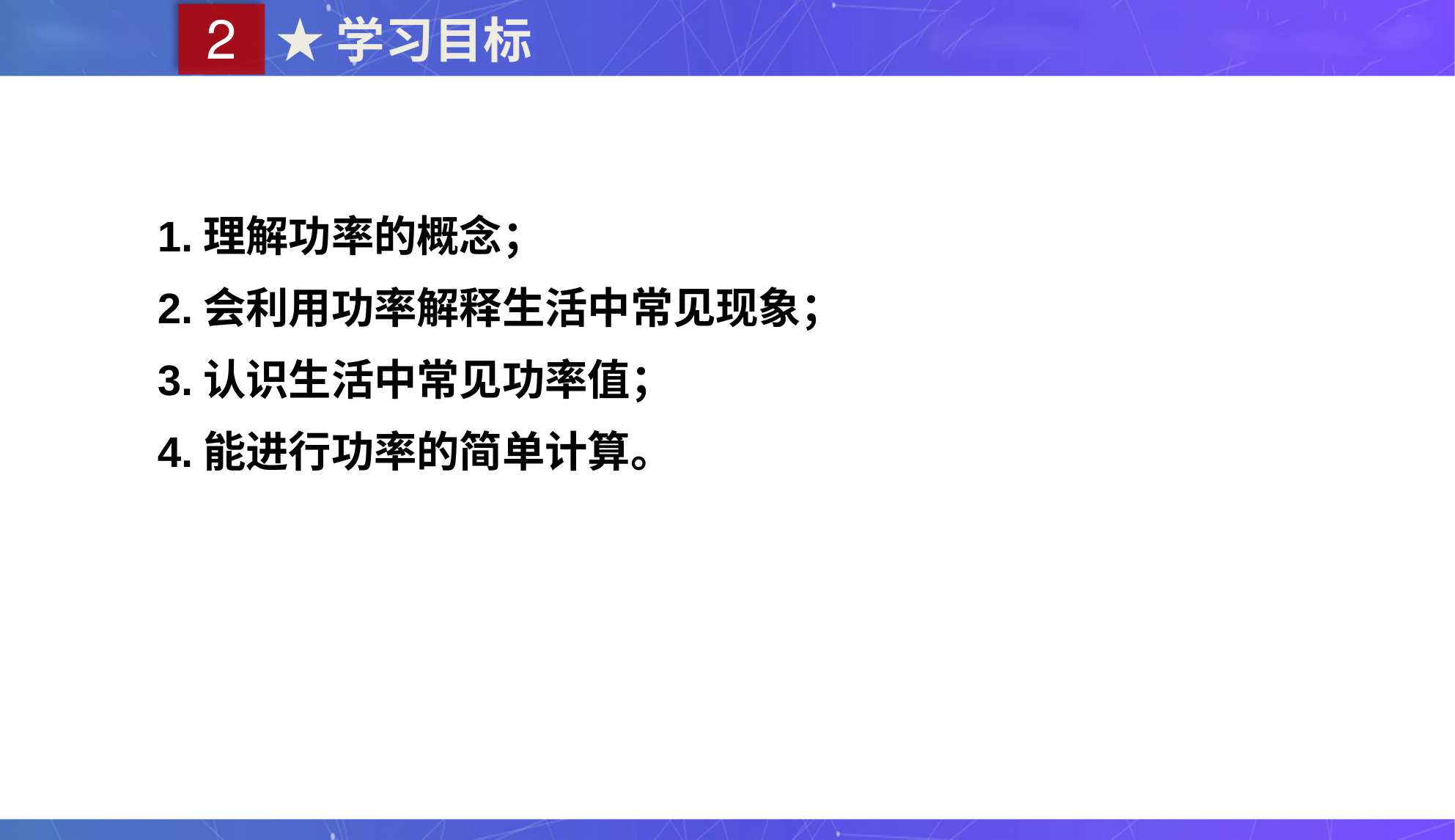

2
★学习目标
1.理解功率的概念；
2.会利用功率解释生活中常见现象；
3.认识生活中常见功率值；
4.能进行功率的简单计算。